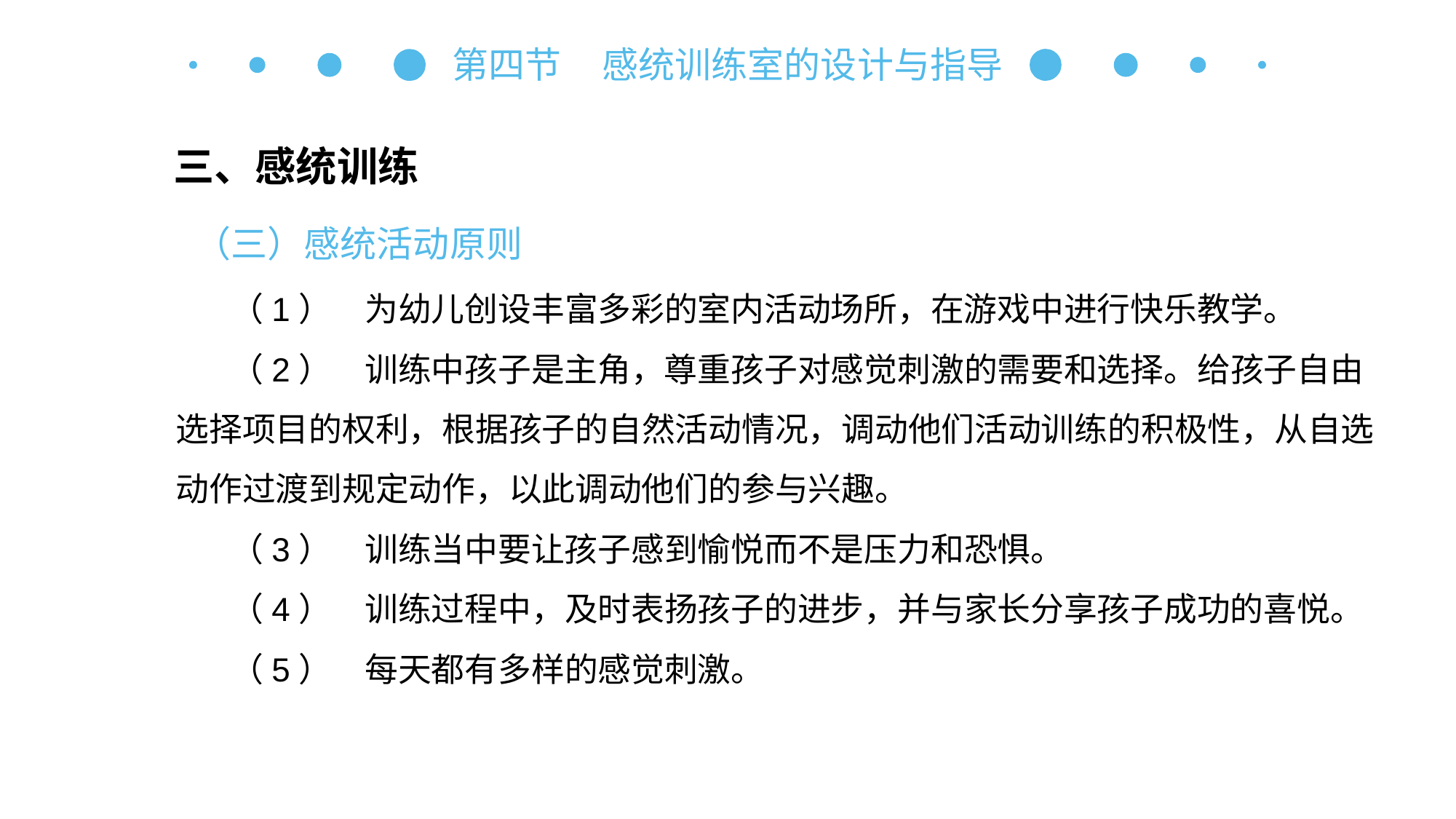

第四节     感统训练室的设计与指导

三、感统训练
（三）感统活动原则
（1）　为幼儿创设丰富多彩的室内活动场所，在游戏中进行快乐教学。
（2）　训练中孩子是主角，尊重孩子对感觉刺激的需要和选择。给孩子自由选择项目的权利，根据孩子的自然活动情况，调动他们活动训练的积极性，从自选动作过渡到规定动作，以此调动他们的参与兴趣。
（3）　训练当中要让孩子感到愉悦而不是压力和恐惧。
（4）　训练过程中，及时表扬孩子的进步，并与家长分享孩子成功的喜悦。
（5）　每天都有多样的感觉刺激。
自主